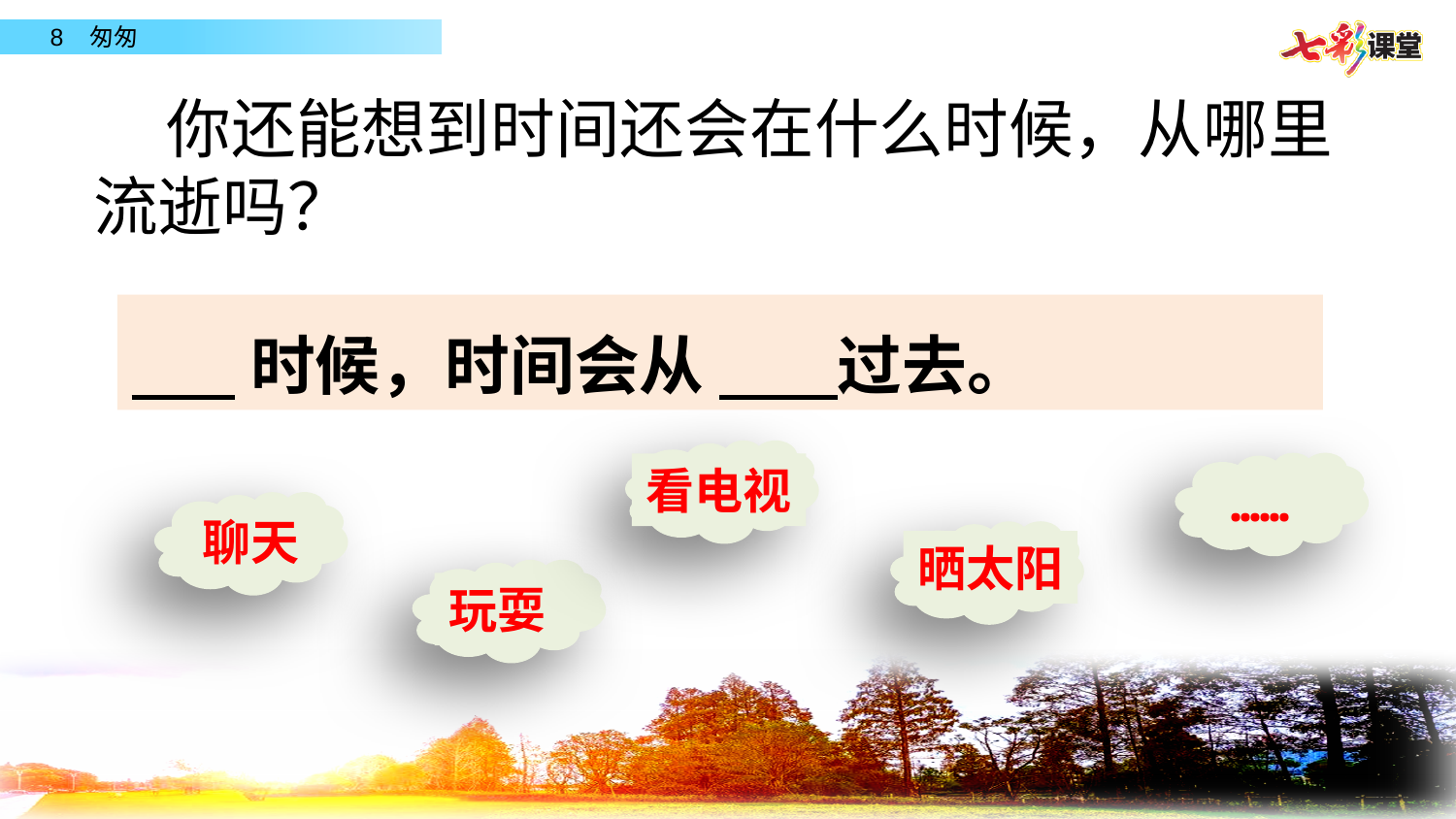

你还能想到时间还会在什么时候，从哪里流逝吗？
       时候，时间会从         过去。

看电视

……

聊天

晒太阳

玩耍